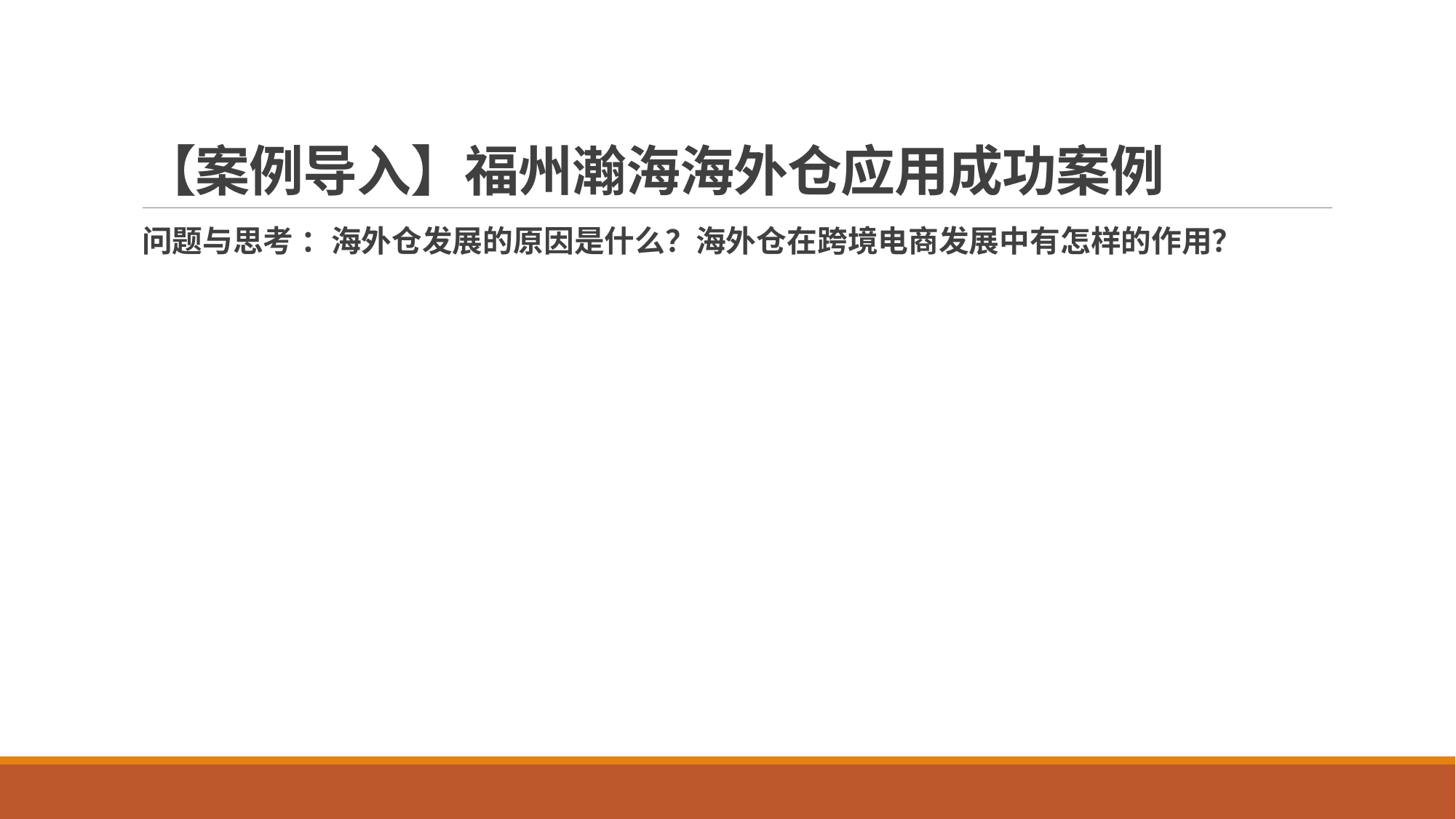

# 【案例导入】福州瀚海海外仓应用成功案例
问题与思考 ：海外仓发展的原因是什么？海外仓在跨境电商发展中有怎样的作用？